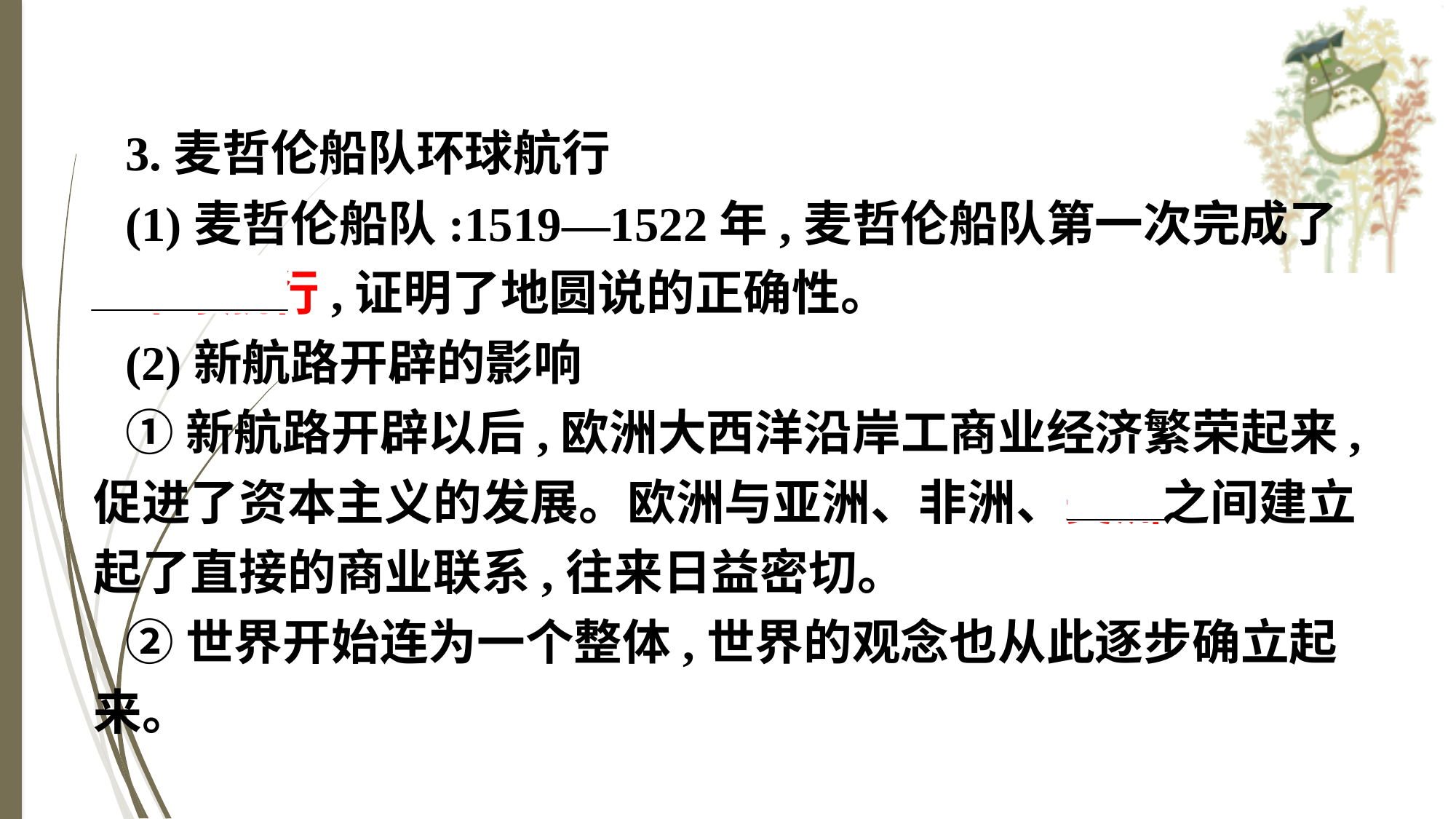

3.麦哲伦船队环球航行
(1)麦哲伦船队:1519—1522年,麦哲伦船队第一次完成了
环球航行,证明了地圆说的正确性。
(2)新航路开辟的影响
①新航路开辟以后,欧洲大西洋沿岸工商业经济繁荣起来,促进了资本主义的发展。欧洲与亚洲、非洲、美洲之间建立起了直接的商业联系,往来日益密切。
②世界开始连为一个整体,世界的观念也从此逐步确立起来。